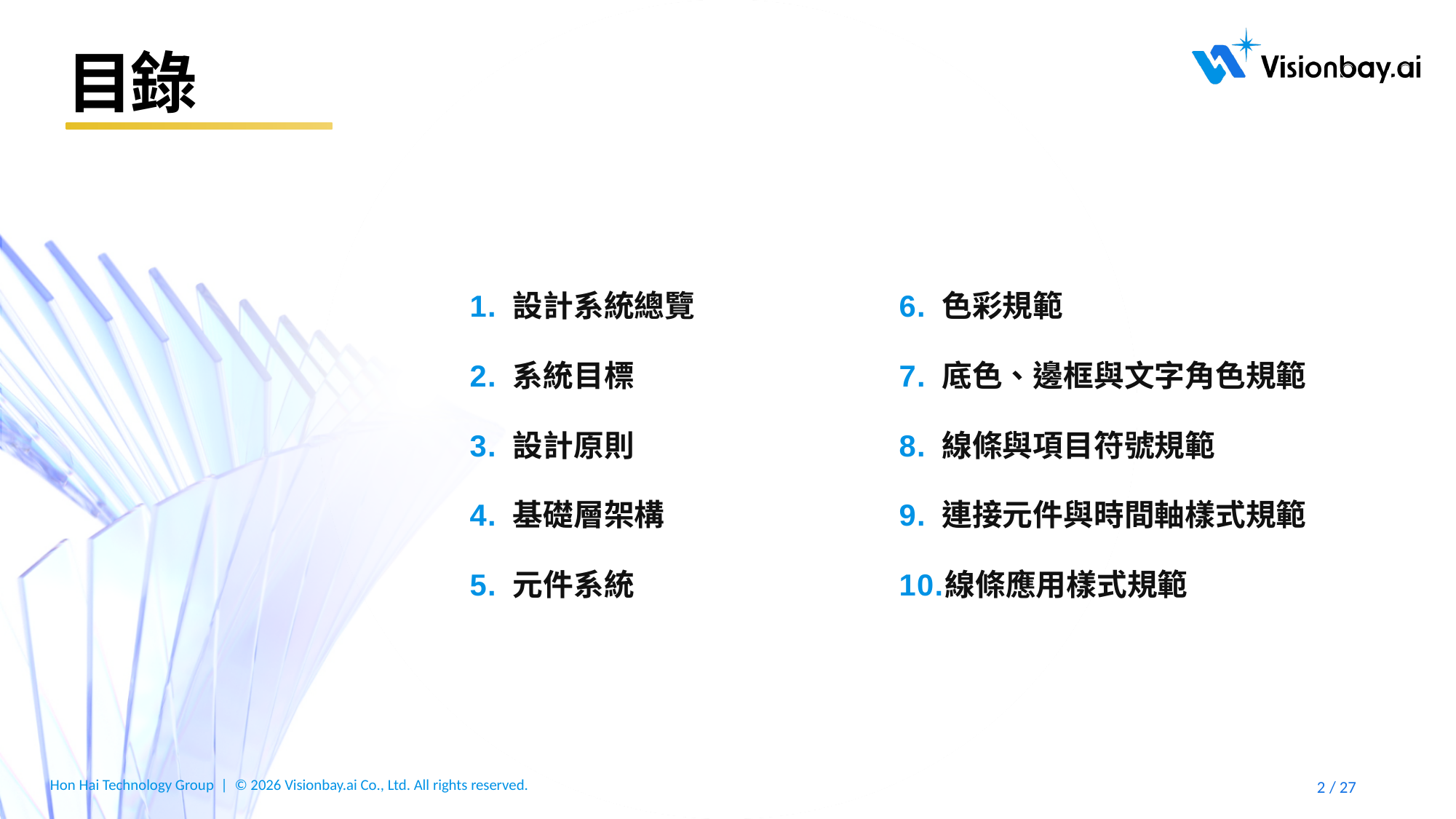

# 目錄
色彩規範
底色、邊框與文字角色規範
線條與項目符號規範
連接元件與時間軸樣式規範
線條應用樣式規範
設計系統總覽
系統目標
設計原則
基礎層架構
元件系統
27